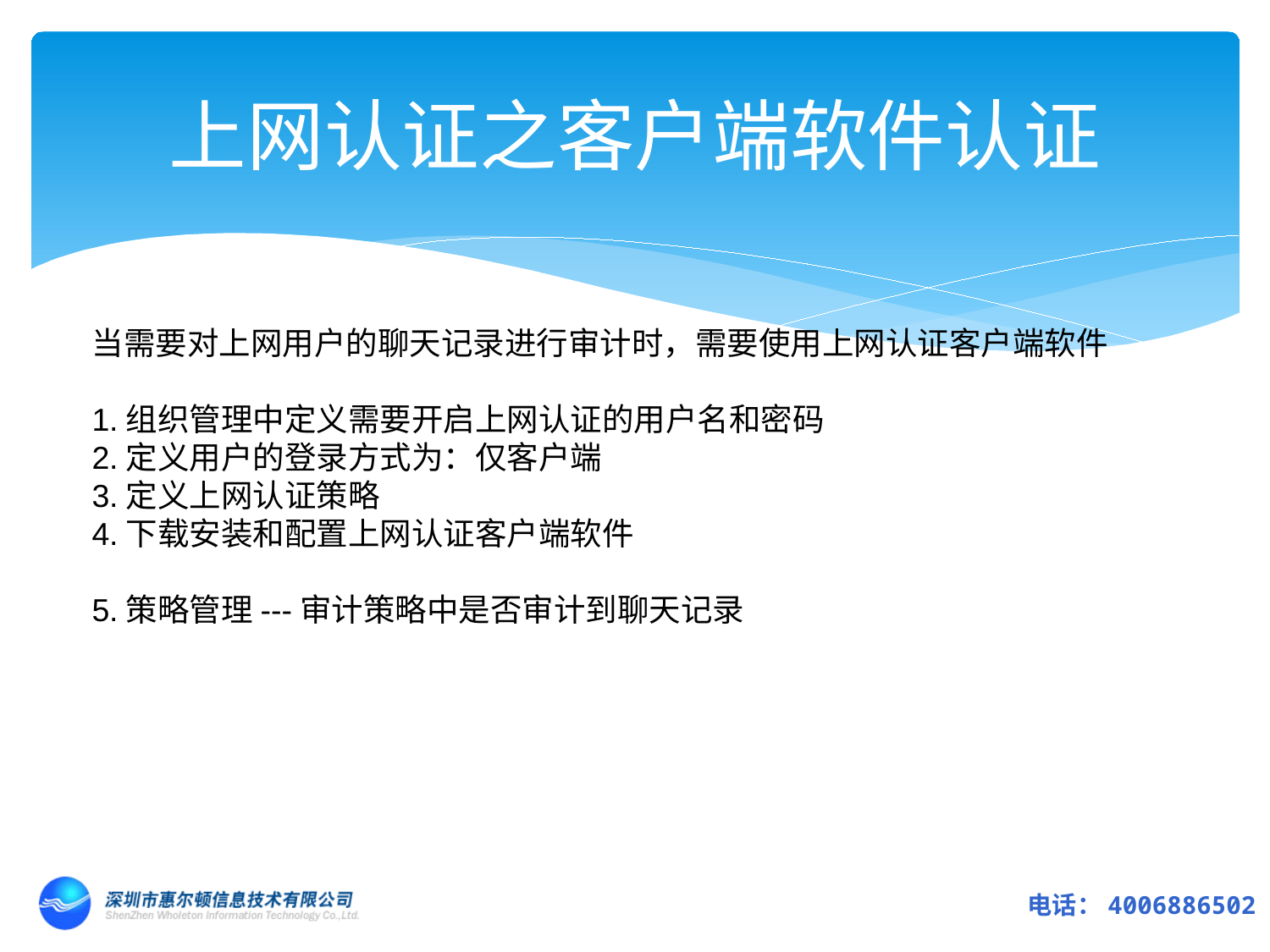

# 上网认证之客户端软件认证
当需要对上网用户的聊天记录进行审计时，需要使用上网认证客户端软件

1.组织管理中定义需要开启上网认证的用户名和密码
2.定义用户的登录方式为：仅客户端
3.定义上网认证策略
4.下载安装和配置上网认证客户端软件

5.策略管理---审计策略中是否审计到聊天记录